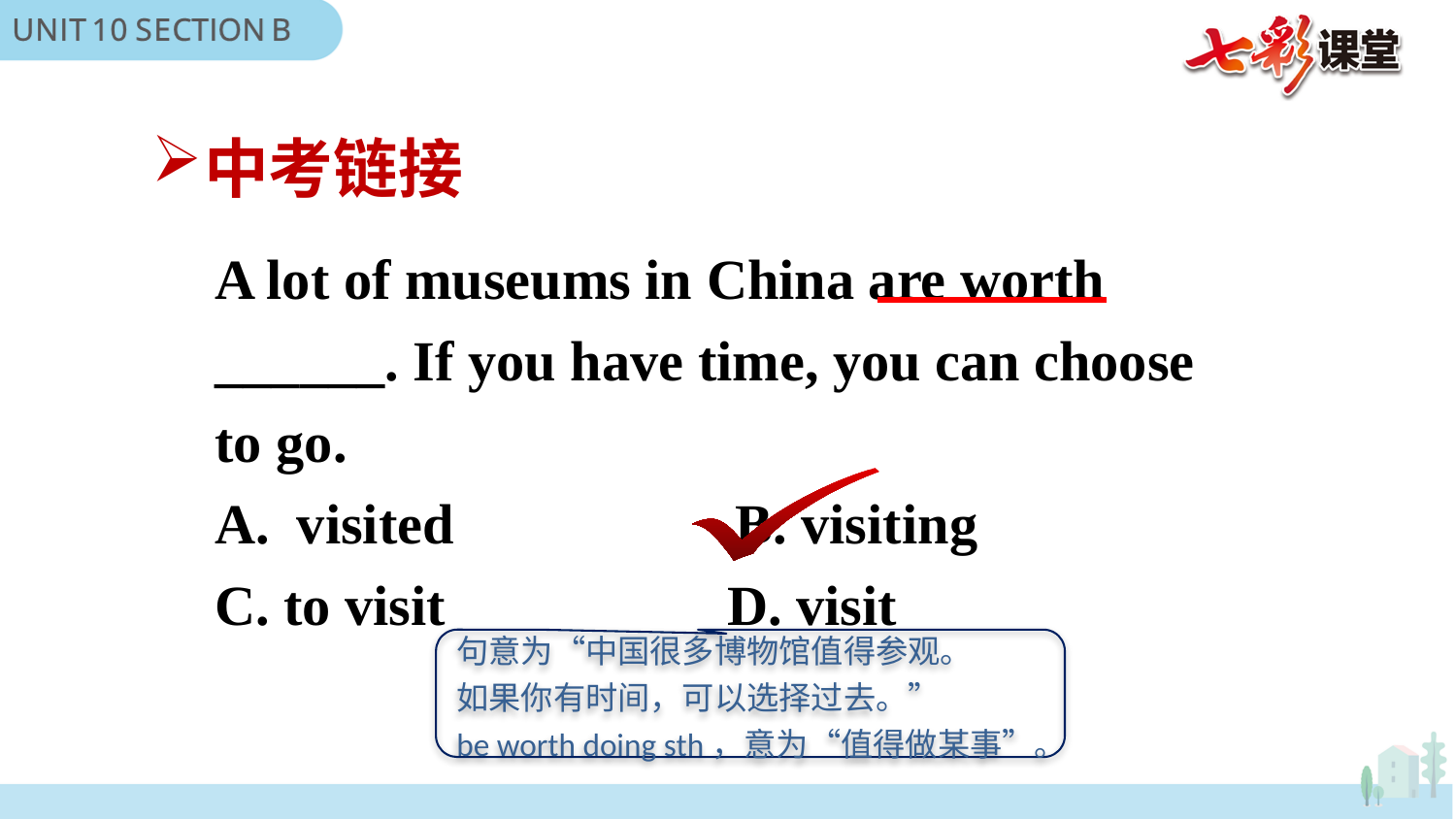

中考链接
A lot of museums in China are worth ______. If you have time, you can choose to go.
visited                    B. visiting
C. to visit                    D. visit

句意为“中国很多博物馆值得参观。
如果你有时间，可以选择过去。”
be worth doing sth，意为“值得做某事”。